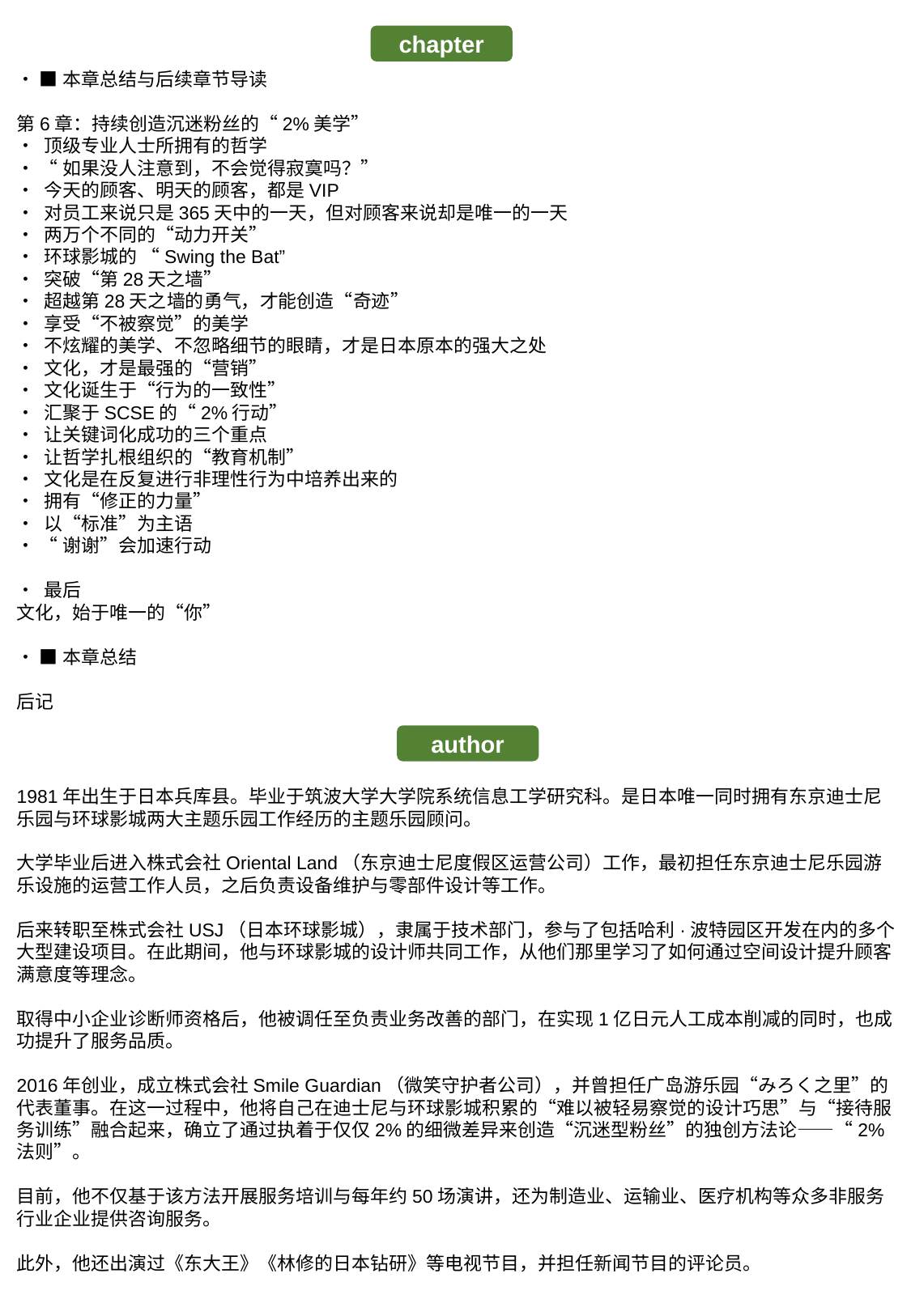

chapter
• ■本章总结与后续章节导读

第6章：持续创造沉迷粉丝的“2%美学”
• 顶级专业人士所拥有的哲学
• “如果没人注意到，不会觉得寂寞吗？”
• 今天的顾客、明天的顾客，都是VIP
• 对员工来说只是365天中的一天，但对顾客来说却是唯一的一天
• 两万个不同的“动力开关”
• 环球影城的 “Swing the Bat”
• 突破“第28天之墙”
• 超越第28天之墙的勇气，才能创造“奇迹”
• 享受“不被察觉”的美学
• 不炫耀的美学、不忽略细节的眼睛，才是日本原本的强大之处
• 文化，才是最强的“营销”
• 文化诞生于“行为的一致性”
• 汇聚于SCSE的“2%行动”
• 让关键词化成功的三个重点
• 让哲学扎根组织的“教育机制”
• 文化是在反复进行非理性行为中培养出来的
• 拥有“修正的力量”
• 以“标准”为主语
• “谢谢”会加速行动

• 最后
文化，始于唯一的“你”

• ■本章总结

后记
author
1981年出生于日本兵库县。毕业于筑波大学大学院系统信息工学研究科。是日本唯一同时拥有东京迪士尼乐园与环球影城两大主题乐园工作经历的主题乐园顾问。

大学毕业后进入株式会社Oriental Land（东京迪士尼度假区运营公司）工作，最初担任东京迪士尼乐园游乐设施的运营工作人员，之后负责设备维护与零部件设计等工作。

后来转职至株式会社USJ（日本环球影城），隶属于技术部门，参与了包括哈利·波特园区开发在内的多个大型建设项目。在此期间，他与环球影城的设计师共同工作，从他们那里学习了如何通过空间设计提升顾客满意度等理念。

取得中小企业诊断师资格后，他被调任至负责业务改善的部门，在实现1亿日元人工成本削减的同时，也成功提升了服务品质。

2016年创业，成立株式会社Smile Guardian（微笑守护者公司），并曾担任广岛游乐园“みろく之里”的代表董事。在这一过程中，他将自己在迪士尼与环球影城积累的“难以被轻易察觉的设计巧思”与“接待服务训练”融合起来，确立了通过执着于仅仅2%的细微差异来创造“沉迷型粉丝”的独创方法论——“2%法则”。

目前，他不仅基于该方法开展服务培训与每年约50场演讲，还为制造业、运输业、医疗机构等众多非服务行业企业提供咨询服务。

此外，他还出演过《东大王》《林修的日本钻研》等电视节目，并担任新闻节目的评论员。